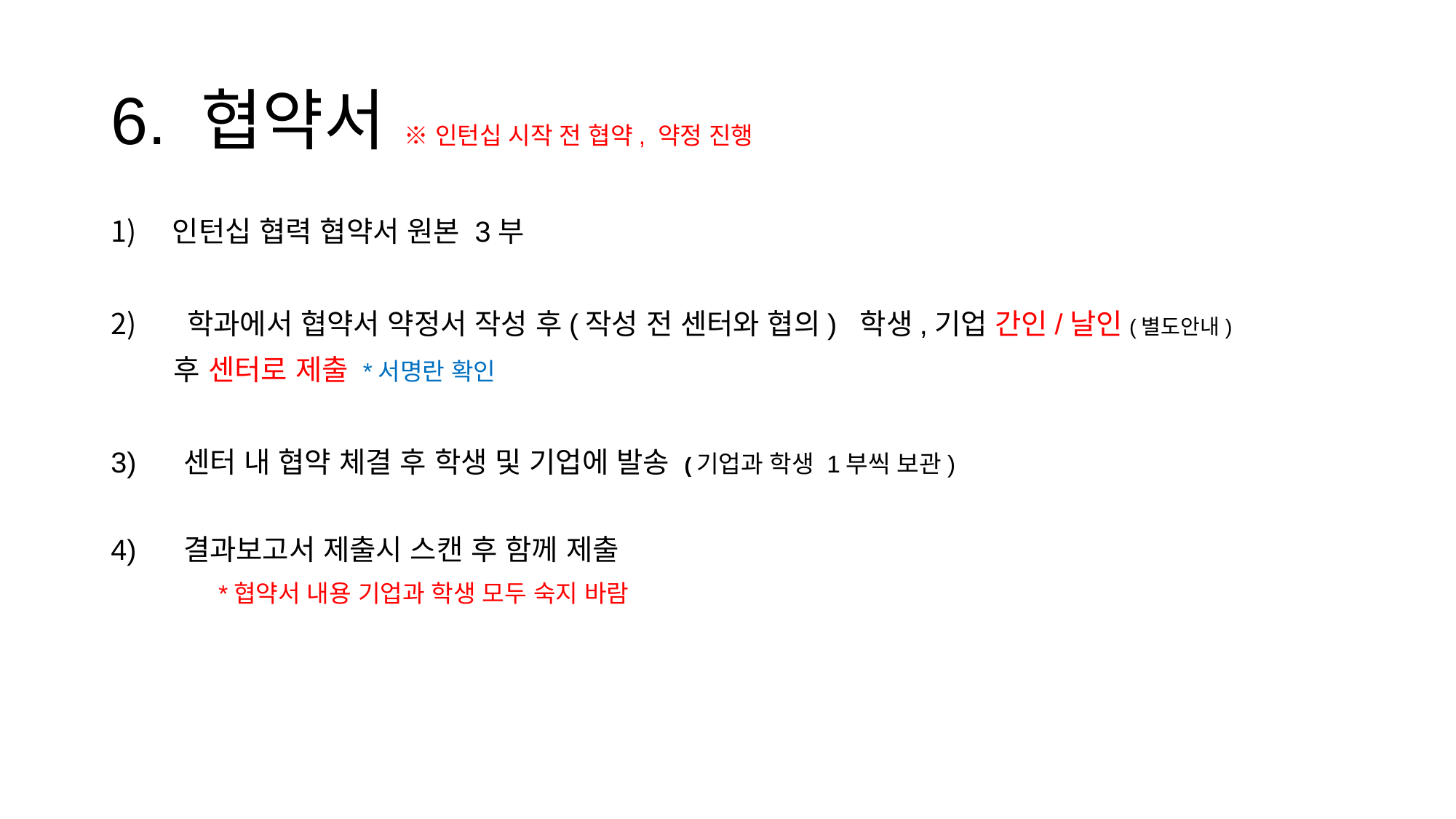

# 6. 협약서 ※ 인턴십 시작 전 협약, 약정 진행
인턴십 협력 협약서 원본 3부

 학과에서 협약서 약정서 작성 후(작성 전 센터와 협의)  학생,기업 간인/날인(별도안내)
       후 센터로 제출 *서명란 확인

3)     센터 내 협약 체결 후 학생 및 기업에 발송 (기업과 학생 1부씩 보관)

4)     결과보고서 제출시 스캔 후 함께 제출
                *협약서 내용 기업과 학생 모두 숙지 바람